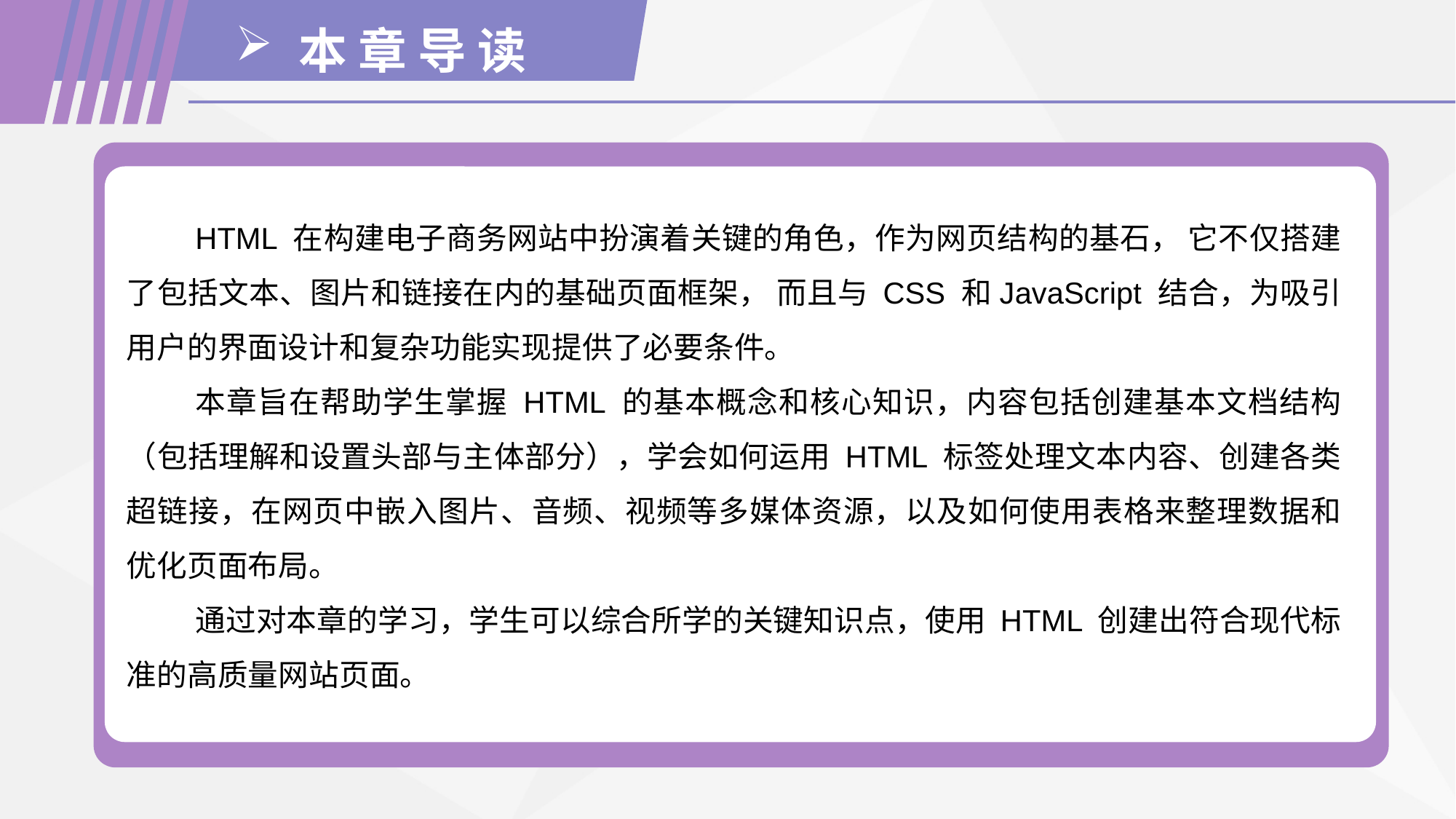

本 章 导 读

HTML 在构建电子商务网站中扮演着关键的角色，作为网页结构的基石， 它不仅搭建了包括文本、图片和链接在内的基础页面框架， 而且与 CSS 和JavaScript 结合，为吸引用户的界面设计和复杂功能实现提供了必要条件。
本章旨在帮助学生掌握 HTML 的基本概念和核心知识，内容包括创建基本文档结构（包括理解和设置头部与主体部分），学会如何运用 HTML 标签处理文本内容、创建各类超链接，在网页中嵌入图片、音频、视频等多媒体资源，以及如何使用表格来整理数据和优化页面布局。
通过对本章的学习，学生可以综合所学的关键知识点，使用 HTML 创建出符合现代标准的高质量网站页面。